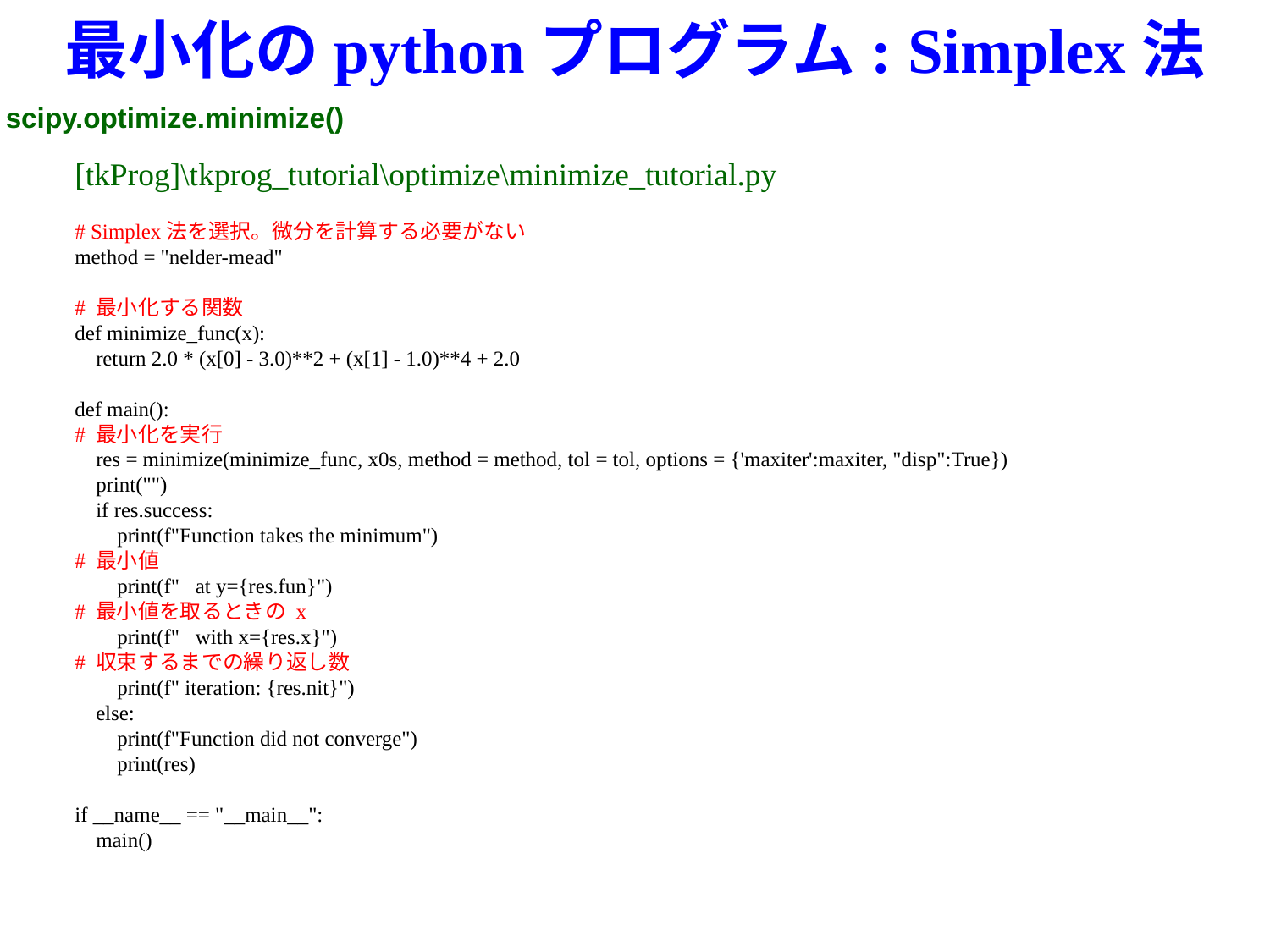

最小化のpythonプログラム: Simplex法
scipy.optimize.minimize()
[tkProg]\tkprog_tutorial\optimize\minimize_tutorial.py

# Simplex法を選択。微分を計算する必要がない
method = "nelder-mead"

# 最小化する関数
def minimize_func(x):
    return 2.0 * (x[0] - 3.0)**2 + (x[1] - 1.0)**4 + 2.0

def main():
# 最小化を実行
    res = minimize(minimize_func, x0s, method = method, tol = tol, options = {'maxiter':maxiter, "disp":True})
    print("")
    if res.success:
        print(f"Function takes the minimum")
# 最小値
        print(f"   at y={res.fun}")
# 最小値を取るときの x
        print(f"   with x={res.x}")
# 収束するまでの繰り返し数
        print(f" iteration: {res.nit}")
    else:
        print(f"Function did not converge")
        print(res)

if __name__ == "__main__":
    main()